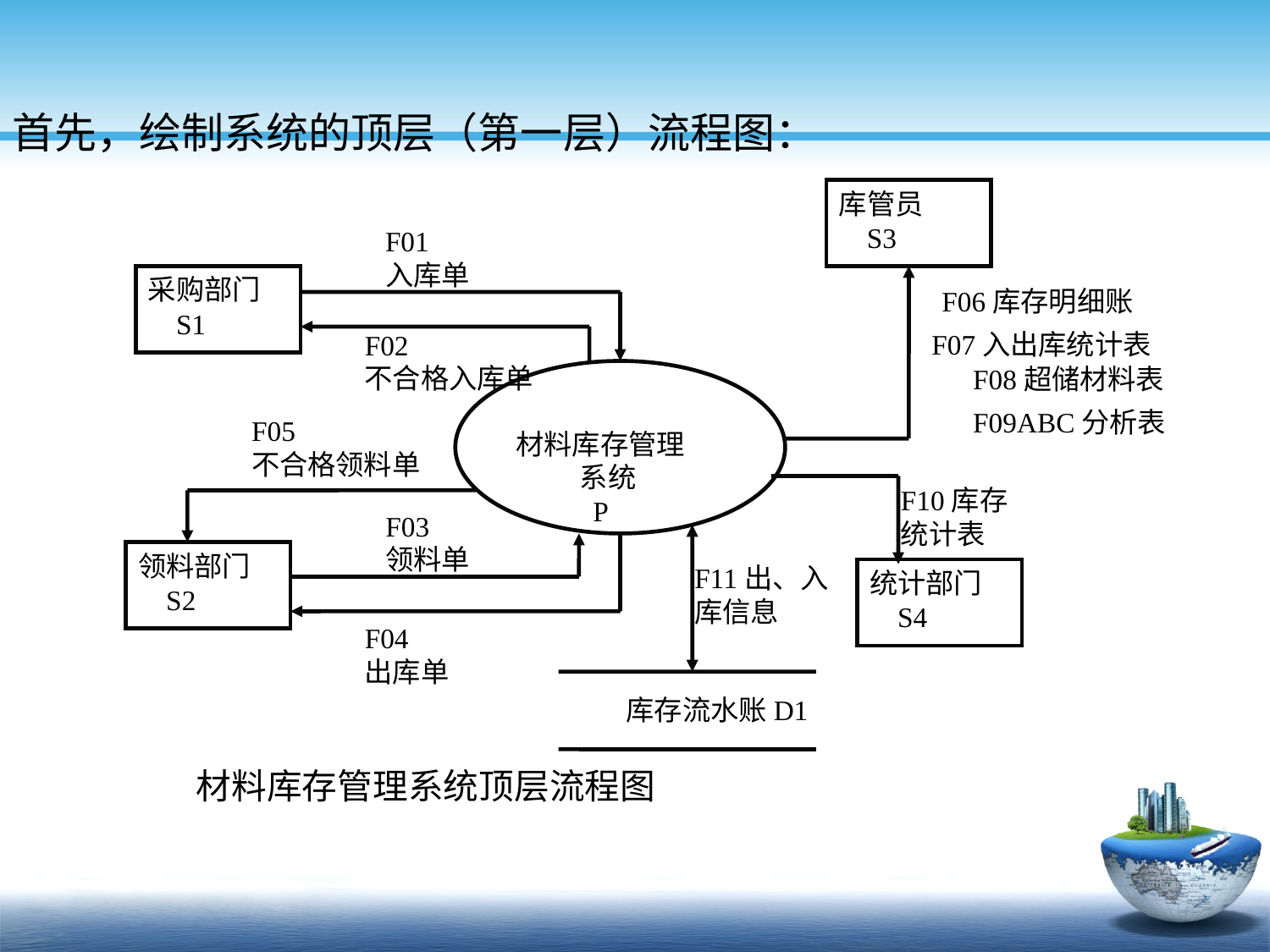

首先，绘制系统的顶层（第一层）流程图：
库管员
    S3
F01
入库单
采购部门
    S1

F06库存明细账
F07入出库统计表
F08超储材料表
F09ABC分析表

F02
不合格入库单

材料库存管理
         系统
           P
F05
不合格领料单

F10库存
统计表

F03
领料单

领料部门
    S2
统计部门
    S4
F11出、入
库信息

F04
出库单

库存流水账D1

           材料库存管理系统顶层流程图